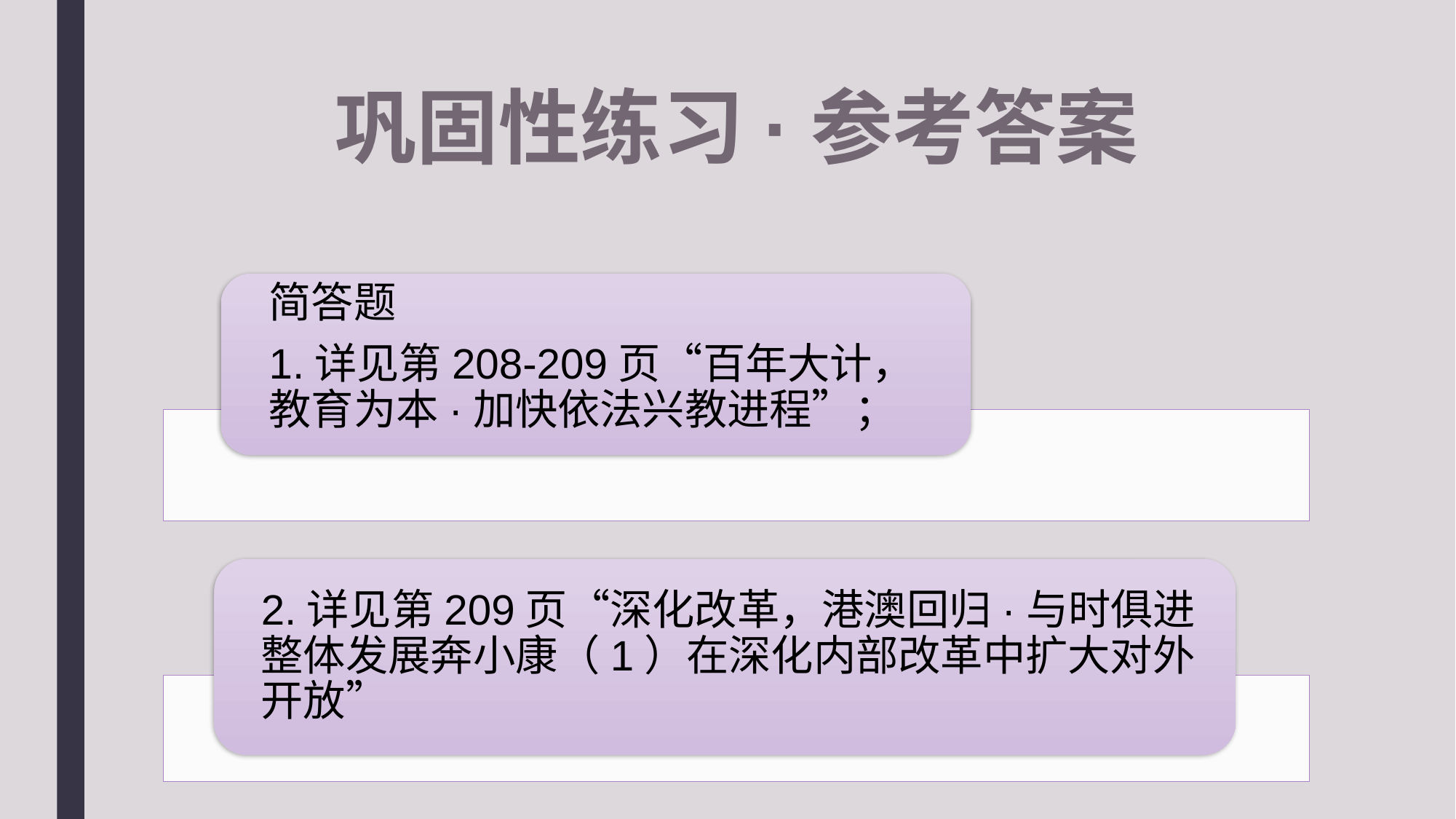

巩固性练习·参考答案

简答题
1.详见第208-209页“百年大计，教育为本·加快依法兴教进程”；

2.详见第209页“深化改革，港澳回归·与时俱进整体发展奔小康（1）在深化内部改革中扩大对外开放”